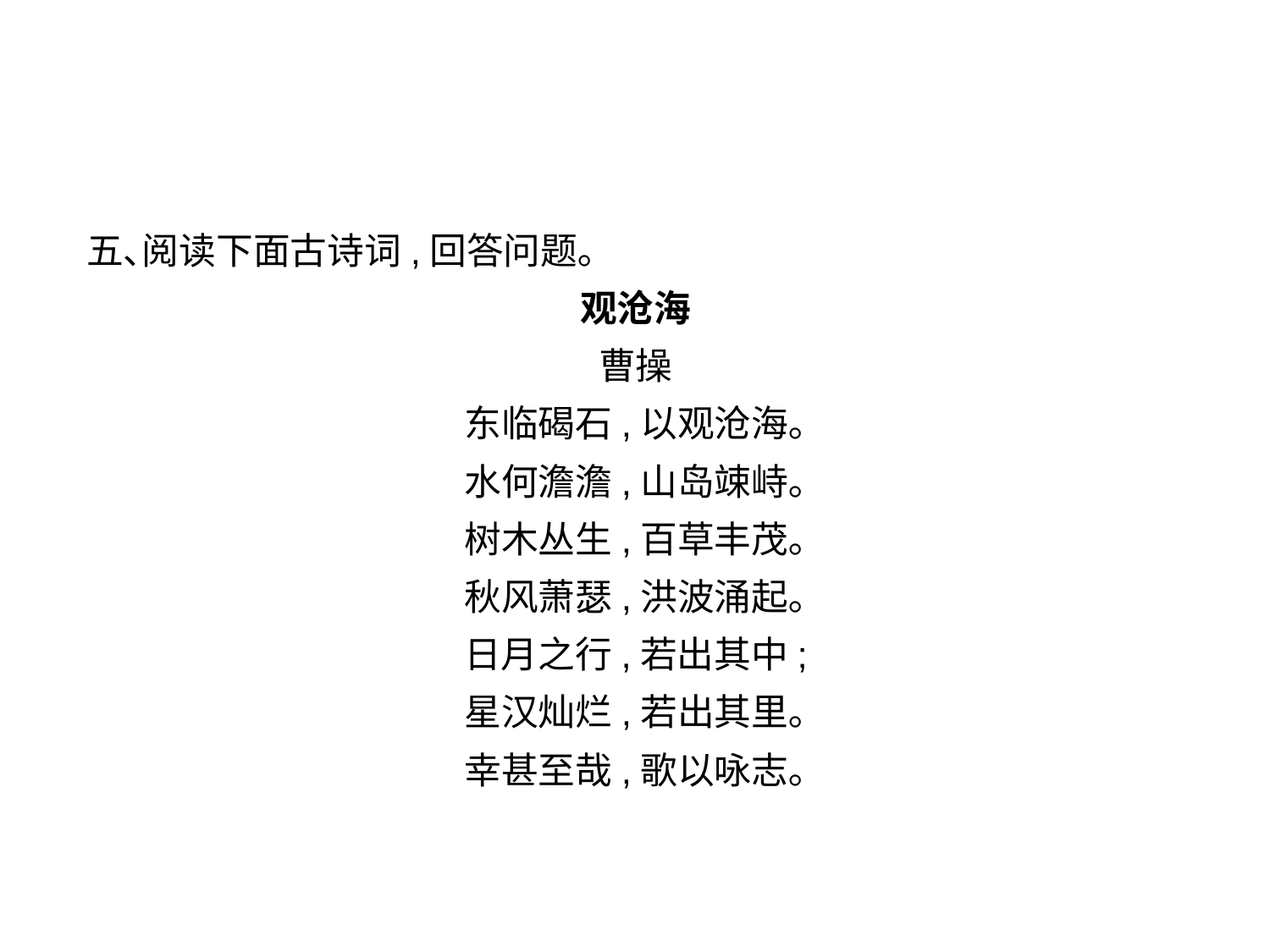

五､阅读下面古诗词,回答问题｡
观沧海
曹操
东临碣石,以观沧海｡
水何澹澹,山岛竦峙｡
树木丛生,百草丰茂｡
秋风萧瑟,洪波涌起｡
日月之行,若出其中;
星汉灿烂,若出其里｡
幸甚至哉,歌以咏志｡